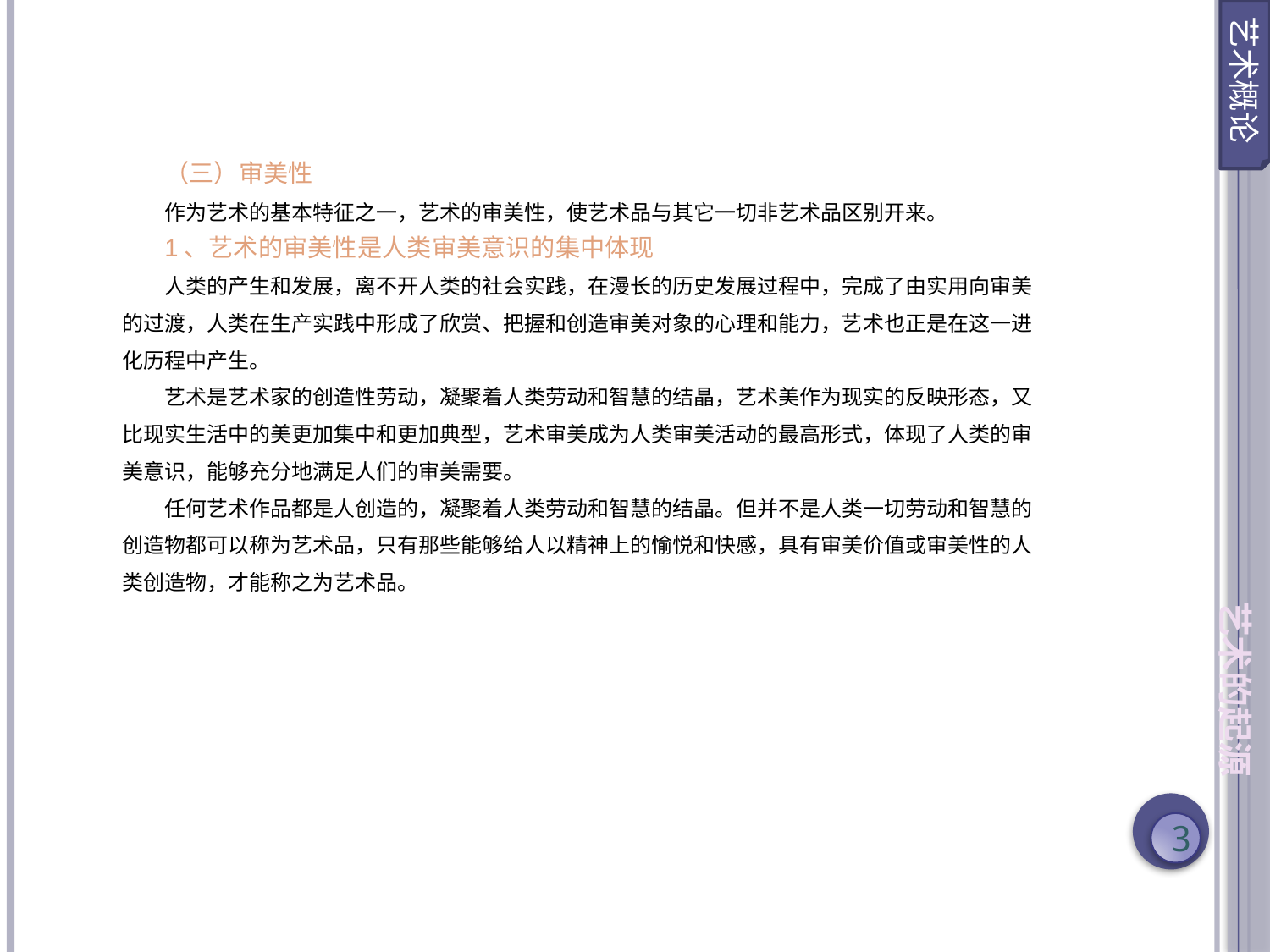

艺术概论
（三）审美性
作为艺术的基本特征之一，艺术的审美性，使艺术品与其它一切非艺术品区别开来。
1、艺术的审美性是人类审美意识的集中体现
人类的产生和发展，离不开人类的社会实践，在漫长的历史发展过程中，完成了由实用向审美的过渡，人类在生产实践中形成了欣赏、把握和创造审美对象的心理和能力，艺术也正是在这一进化历程中产生。
艺术是艺术家的创造性劳动，凝聚着人类劳动和智慧的结晶，艺术美作为现实的反映形态，又比现实生活中的美更加集中和更加典型，艺术审美成为人类审美活动的最高形式，体现了人类的审美意识，能够充分地满足人们的审美需要。
任何艺术作品都是人创造的，凝聚着人类劳动和智慧的结晶。但并不是人类一切劳动和智慧的创造物都可以称为艺术品，只有那些能够给人以精神上的愉悦和快感，具有审美价值或审美性的人类创造物，才能称之为艺术品。
艺术的起源
3